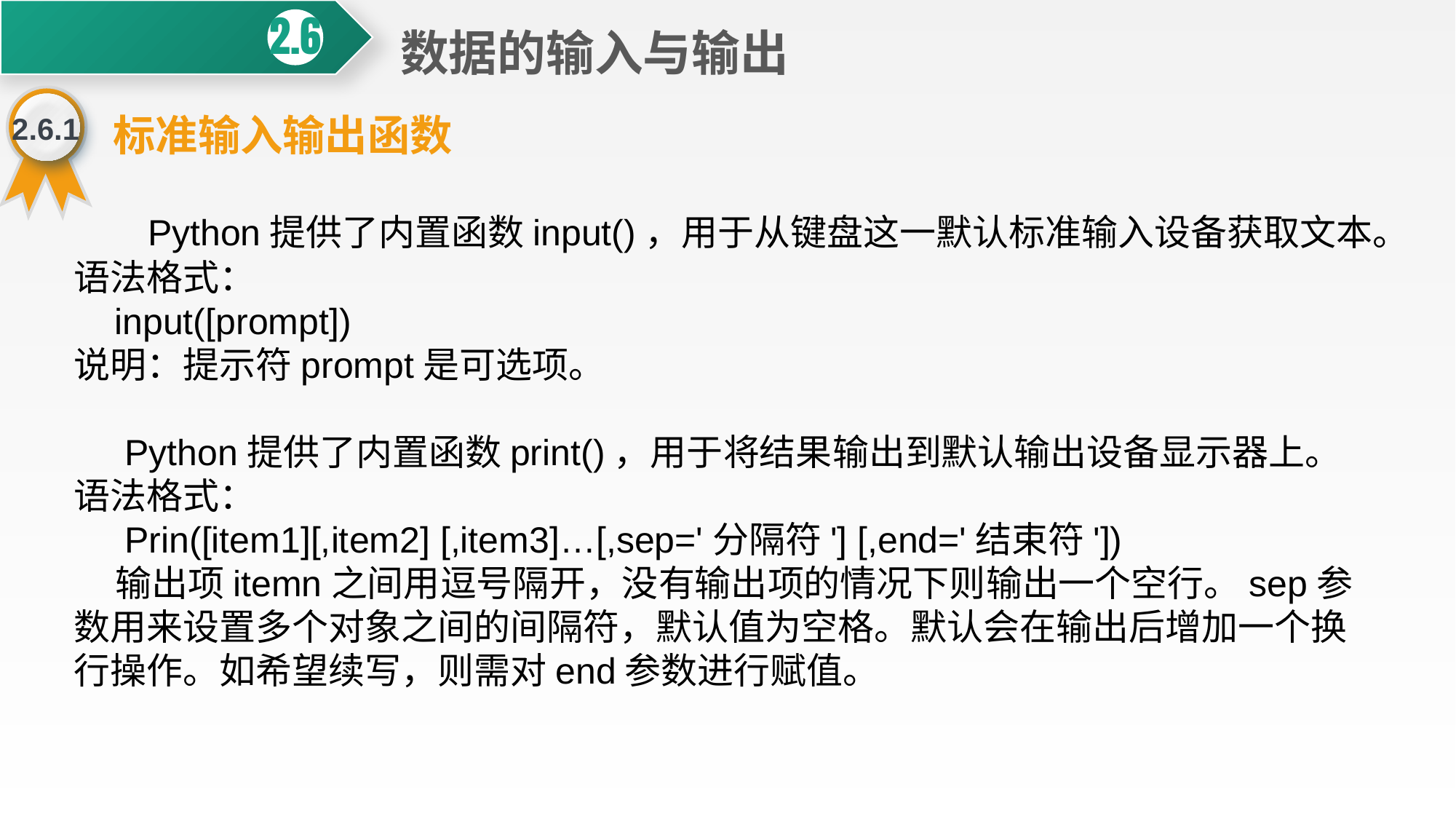

数据的输入与输出
2.6

2.6.1

标准输入输出函数
       Python提供了内置函数input()，用于从键盘这一默认标准输入设备获取文本。
语法格式：
    input([prompt])
说明：提示符prompt是可选项。

     Python提供了内置函数print()，用于将结果输出到默认输出设备显示器上。
语法格式：
     Prin([item1][,item2] [,item3]…[,sep='分隔符'] [,end='结束符'])
    输出项itemn之间用逗号隔开，没有输出项的情况下则输出一个空行。sep参数用来设置多个对象之间的间隔符，默认值为空格。默认会在输出后增加一个换行操作。如希望续写，则需对end参数进行赋值。